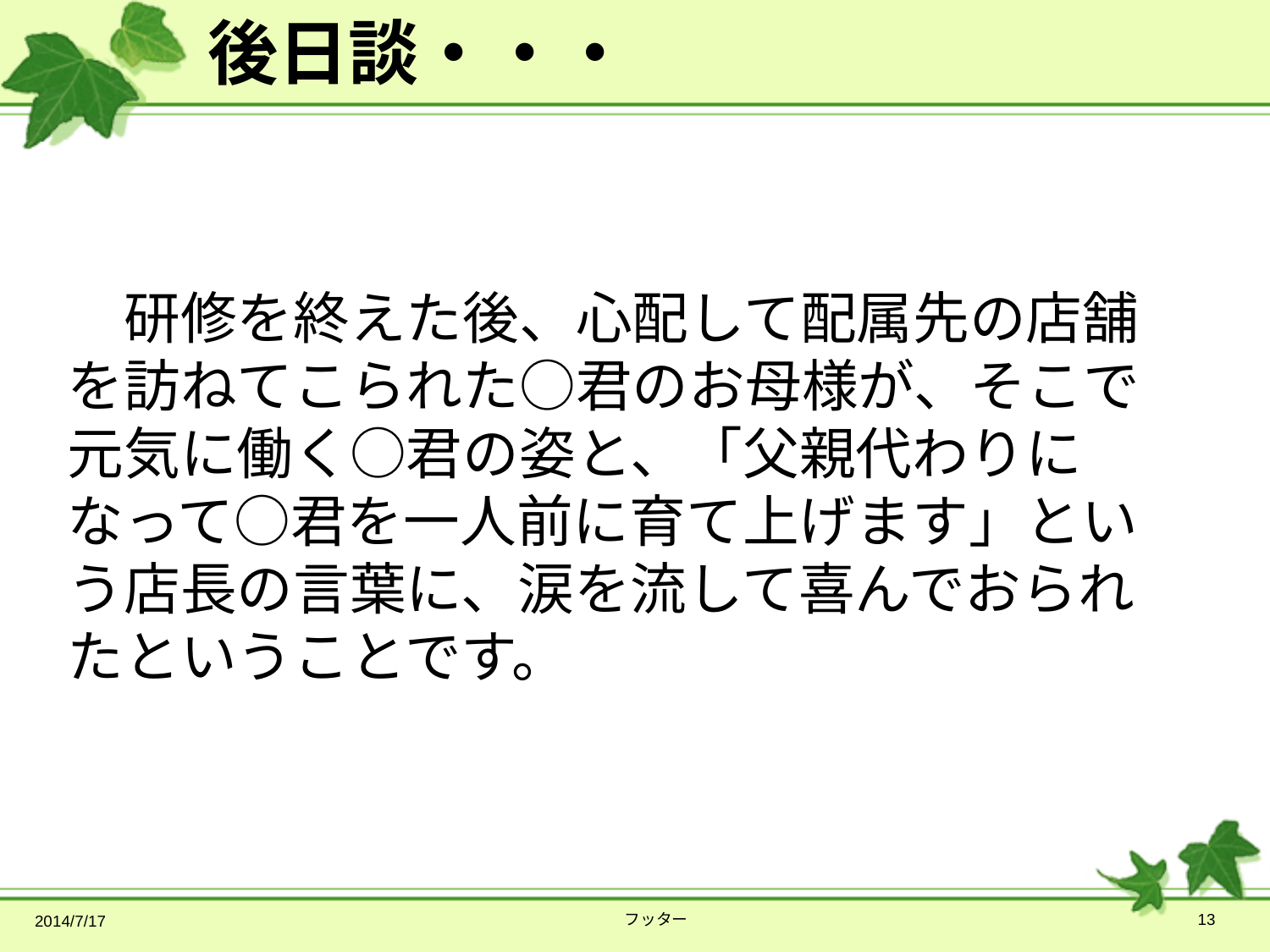

# 後日談・・・
　研修を終えた後、心配して配属先の店舗を訪ねてこられた○君のお母様が、そこで元気に働く○君の姿と、「父親代わりになって○君を一人前に育て上げます」という店長の言葉に、涙を流して喜んでおられたということです。
2014/7/17
フッター
13